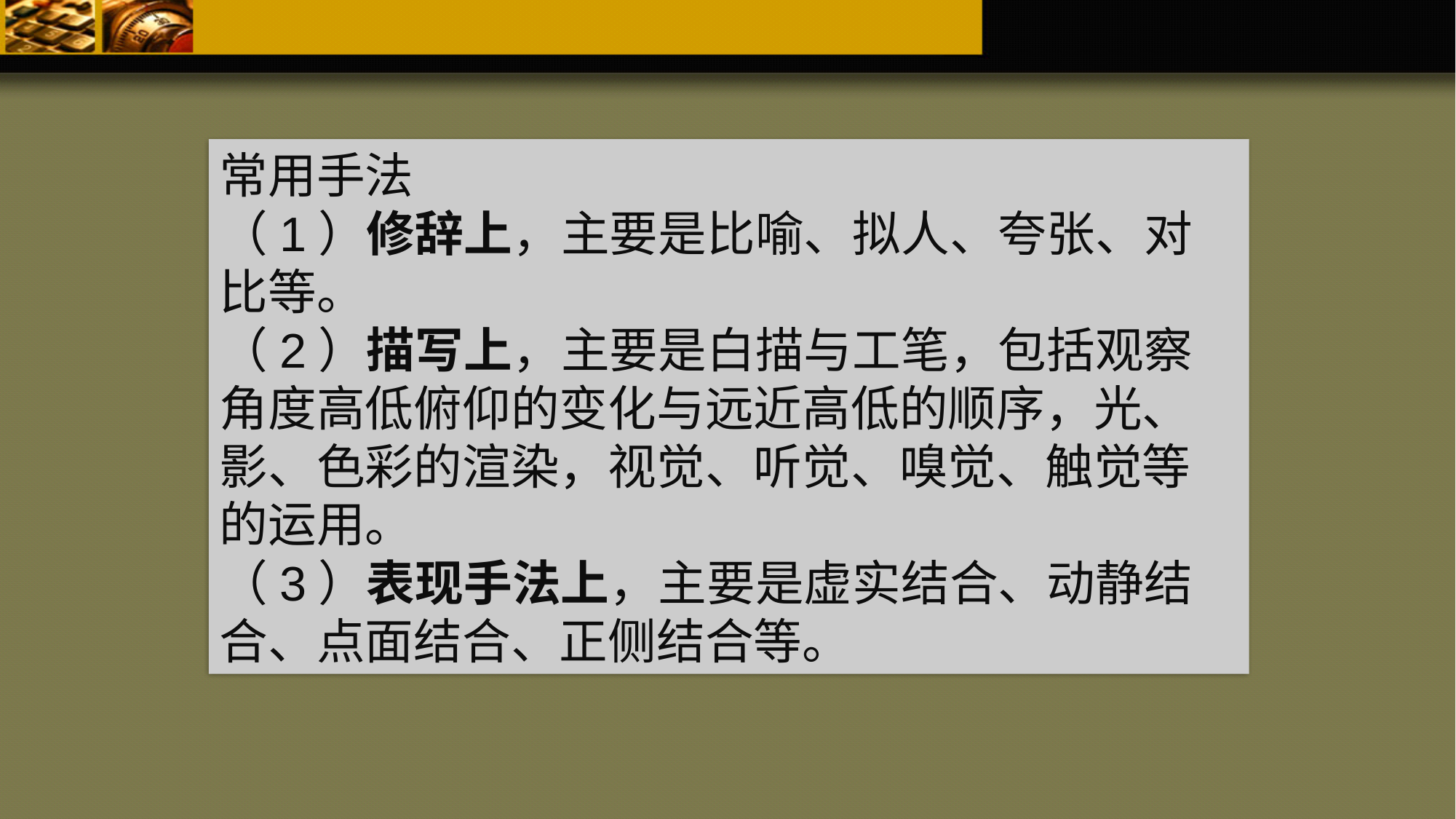

常用手法
（1）修辞上，主要是比喻、拟人、夸张、对比等。
（2）描写上，主要是白描与工笔，包括观察角度高低俯仰的变化与远近高低的顺序，光、影、色彩的渲染，视觉、听觉、嗅觉、触觉等的运用。
（3）表现手法上，主要是虚实结合、动静结合、点面结合、正侧结合等。